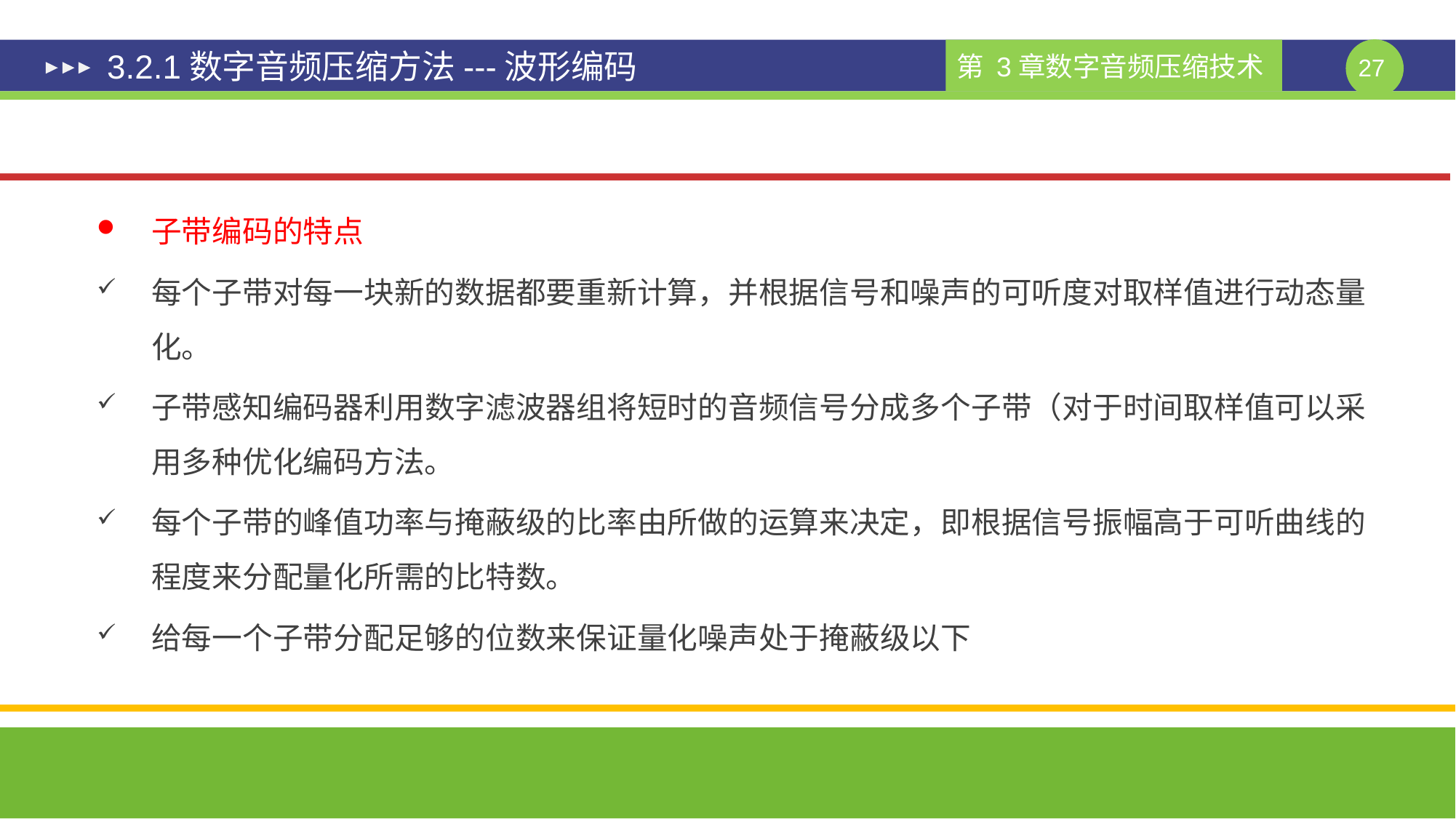

# 3.2.1数字音频压缩方法---波形编码

子带编码的特点
每个子带对每一块新的数据都要重新计算，并根据信号和噪声的可听度对取样值进行动态量化。
子带感知编码器利用数字滤波器组将短时的音频信号分成多个子带（对于时间取样值可以采用多种优化编码方法。
每个子带的峰值功率与掩蔽级的比率由所做的运算来决定，即根据信号振幅高于可听曲线的程度来分配量化所需的比特数。
给每一个子带分配足够的位数来保证量化噪声处于掩蔽级以下